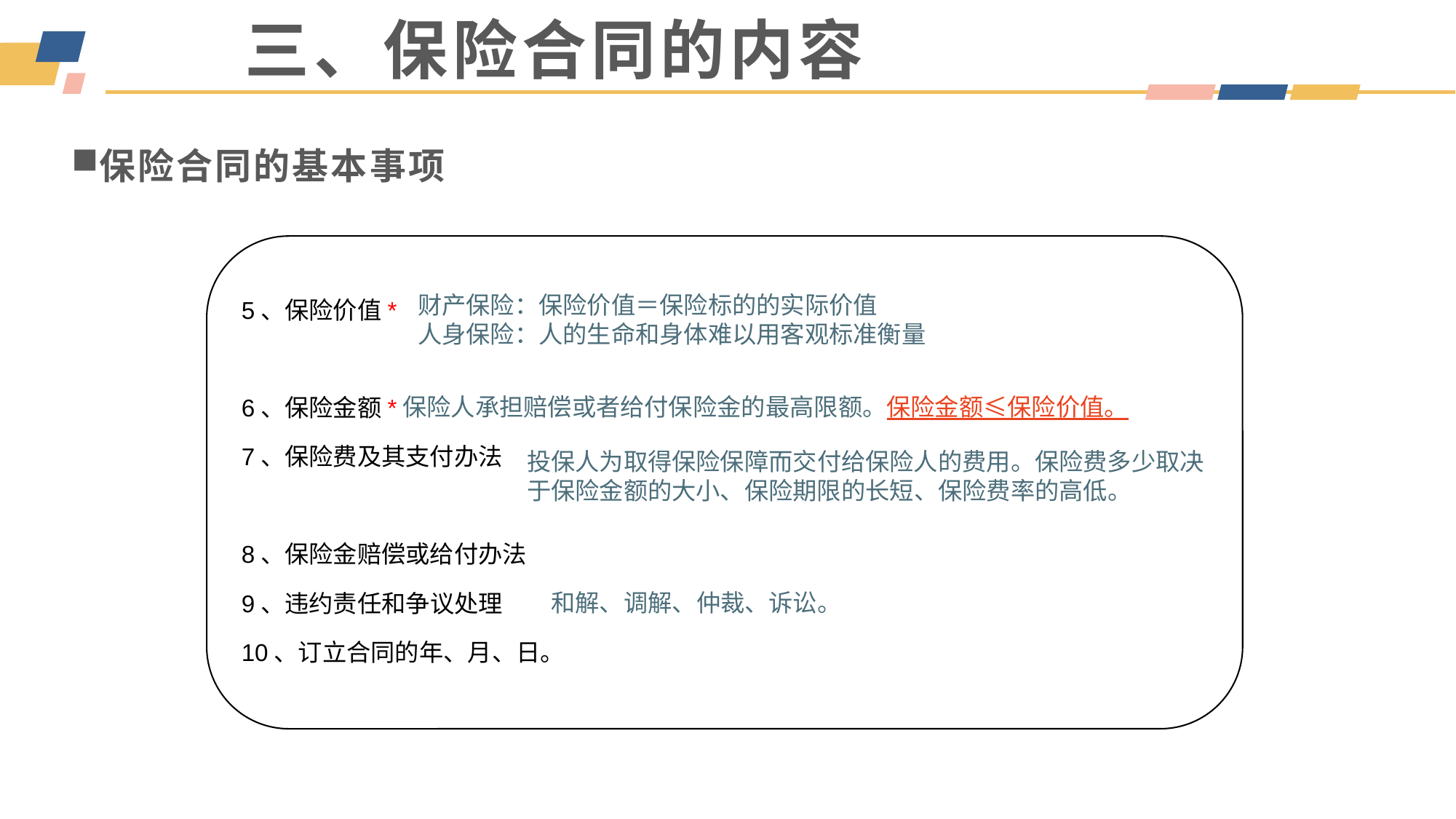

三、保险合同的内容

保险合同的基本事项

5、保险价值*

6、保险金额*
7、保险费及其支付办法

8、保险金赔偿或给付办法
9、违约责任和争议处理
10、订立合同的年、月、日。

财产保险：保险价值＝保险标的的实际价值
人身保险：人的生命和身体难以用客观标准衡量
保险人承担赔偿或者给付保险金的最高限额。保险金额≤保险价值。
投保人为取得保险保障而交付给保险人的费用。保险费多少取决于保险金额的大小、保险期限的长短、保险费率的高低。
和解、调解、仲裁、诉讼。